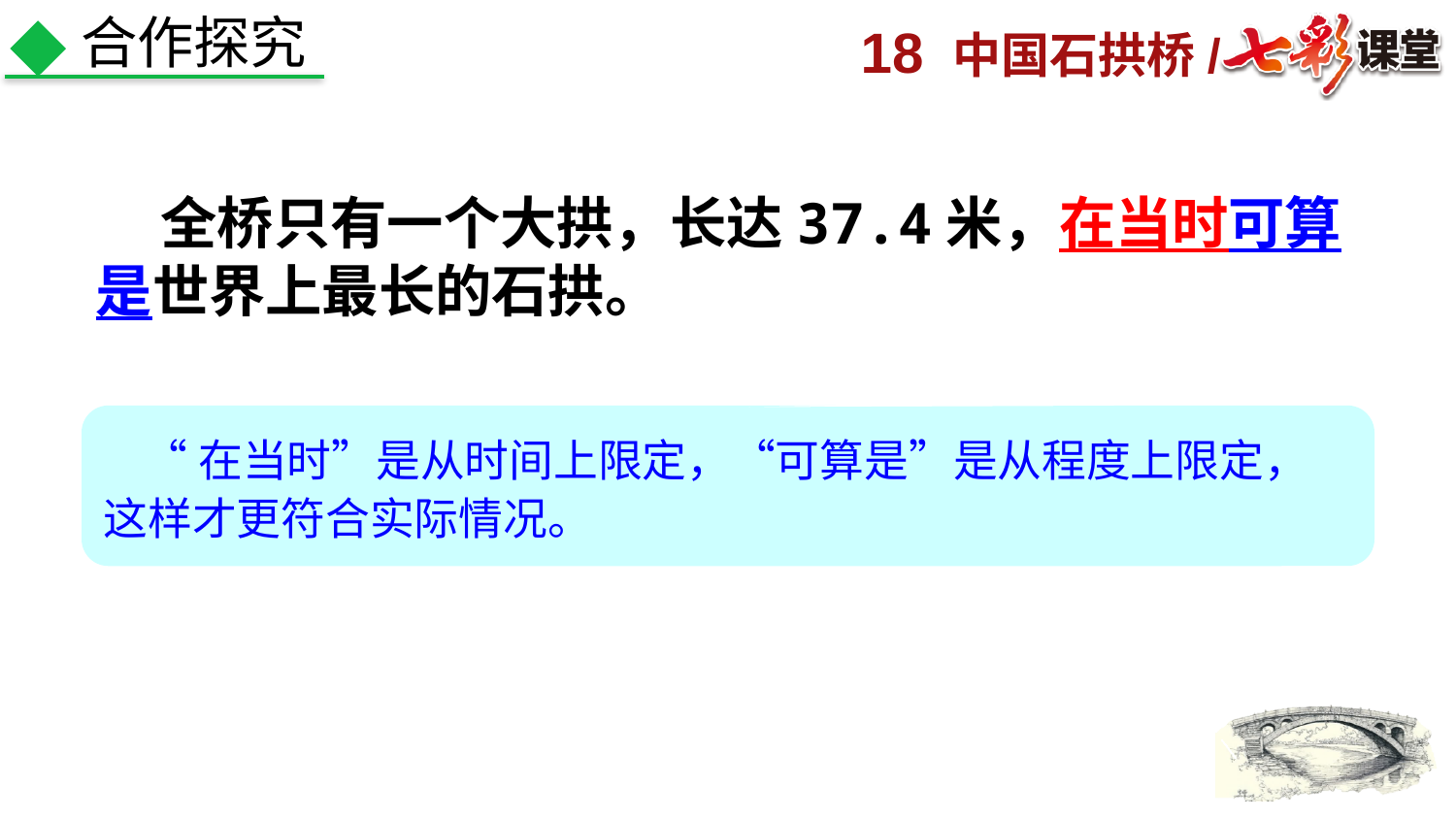

合作探究

    全桥只有一个大拱，长达37.4米，在当时可算是世界上最长的石拱。
    “在当时”是从时间上限定，“可算是”是从程度上限定，这样才更符合实际情况。